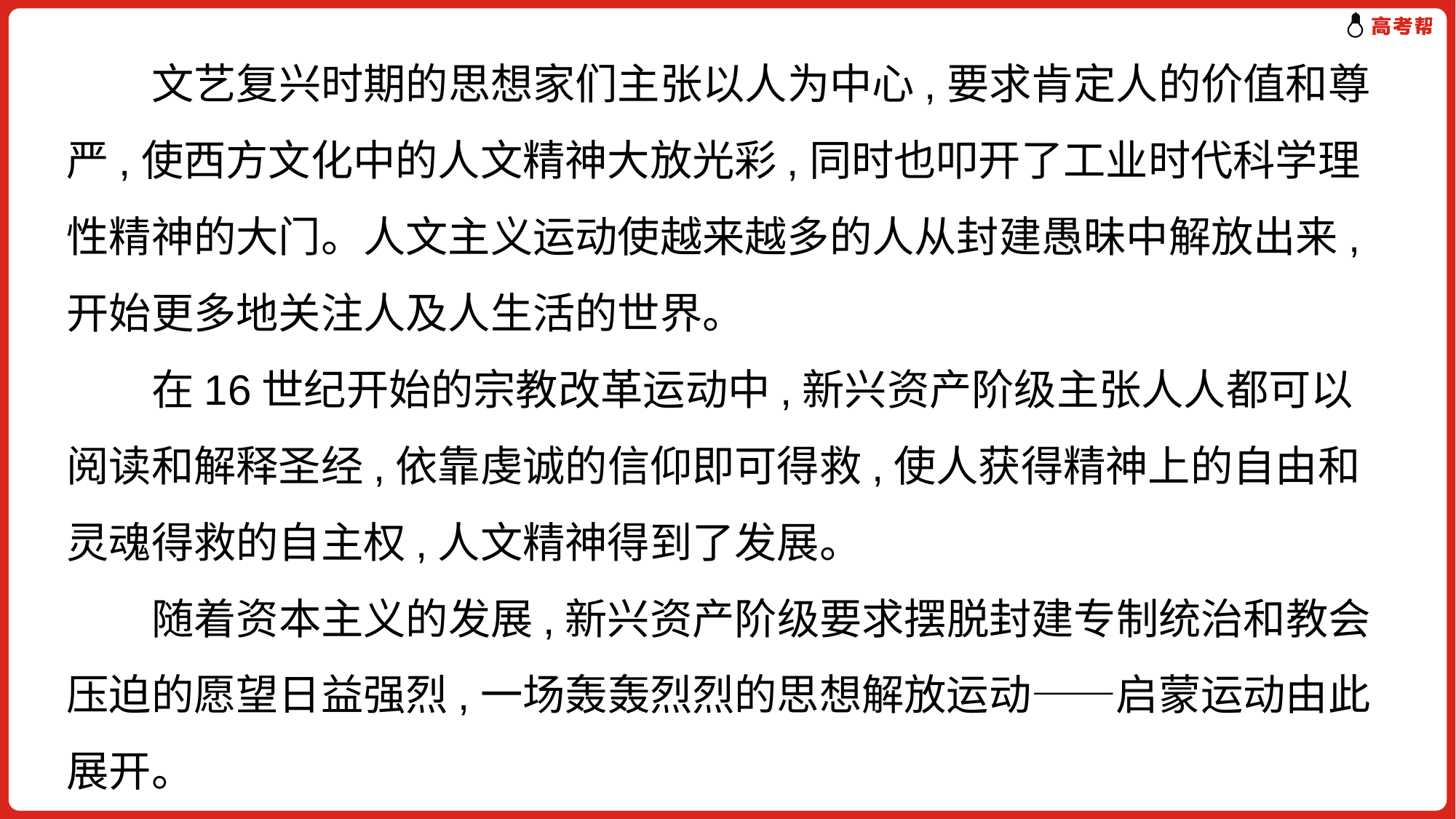

文艺复兴时期的思想家们主张以人为中心,要求肯定人的价值和尊严,使西方文化中的人文精神大放光彩,同时也叩开了工业时代科学理性精神的大门。人文主义运动使越来越多的人从封建愚昧中解放出来,开始更多地关注人及人生活的世界。
在16世纪开始的宗教改革运动中,新兴资产阶级主张人人都可以阅读和解释圣经,依靠虔诚的信仰即可得救,使人获得精神上的自由和灵魂得救的自主权,人文精神得到了发展。
随着资本主义的发展,新兴资产阶级要求摆脱封建专制统治和教会压迫的愿望日益强烈,一场轰轰烈烈的思想解放运动——启蒙运动由此展开。